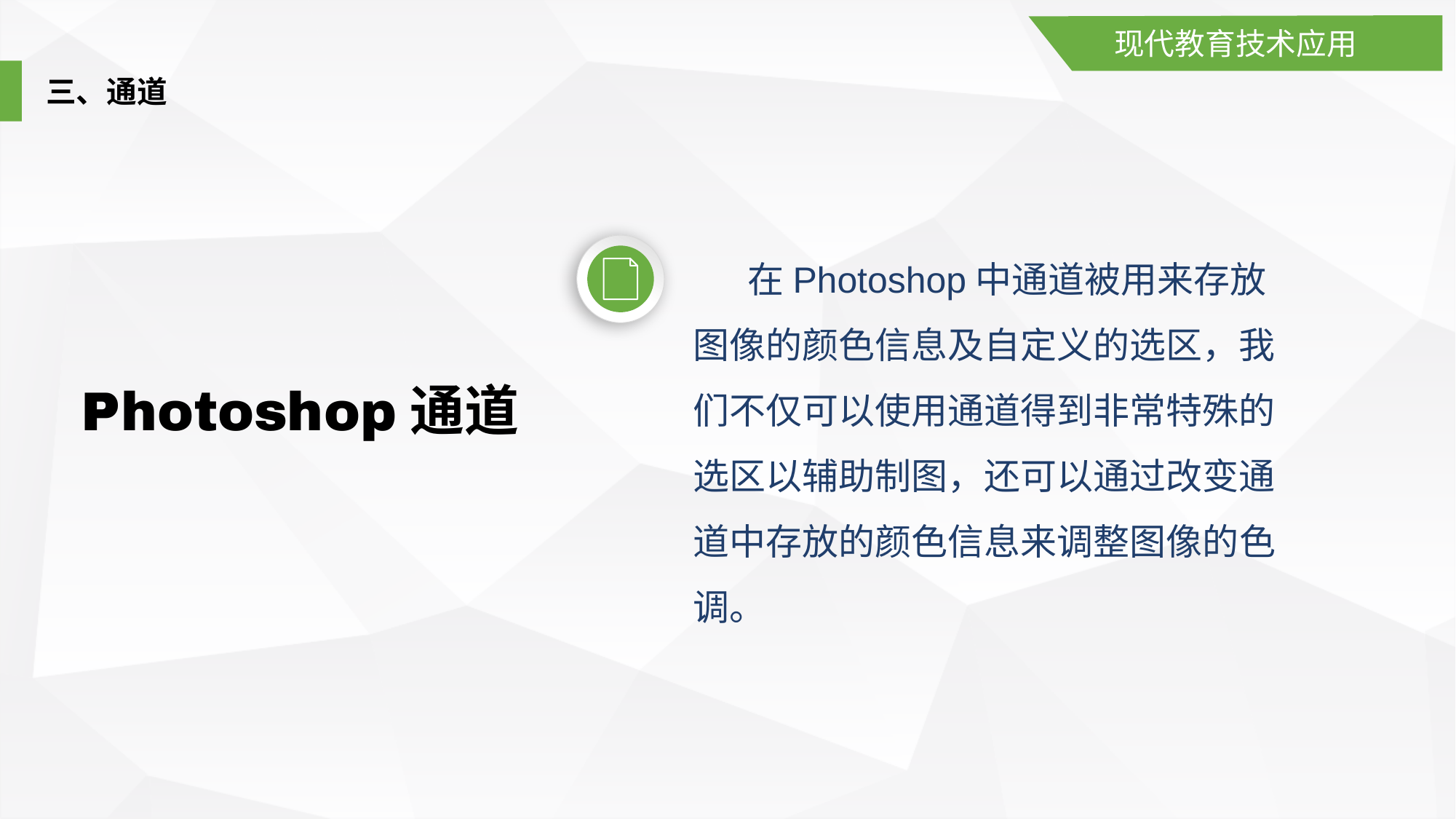

现代教育技术应用

三、通道
在Photoshop中通道被用来存放图像的颜色信息及自定义的选区，我们不仅可以使用通道得到非常特殊的选区以辅助制图，还可以通过改变通道中存放的颜色信息来调整图像的色调。

Photoshop通道